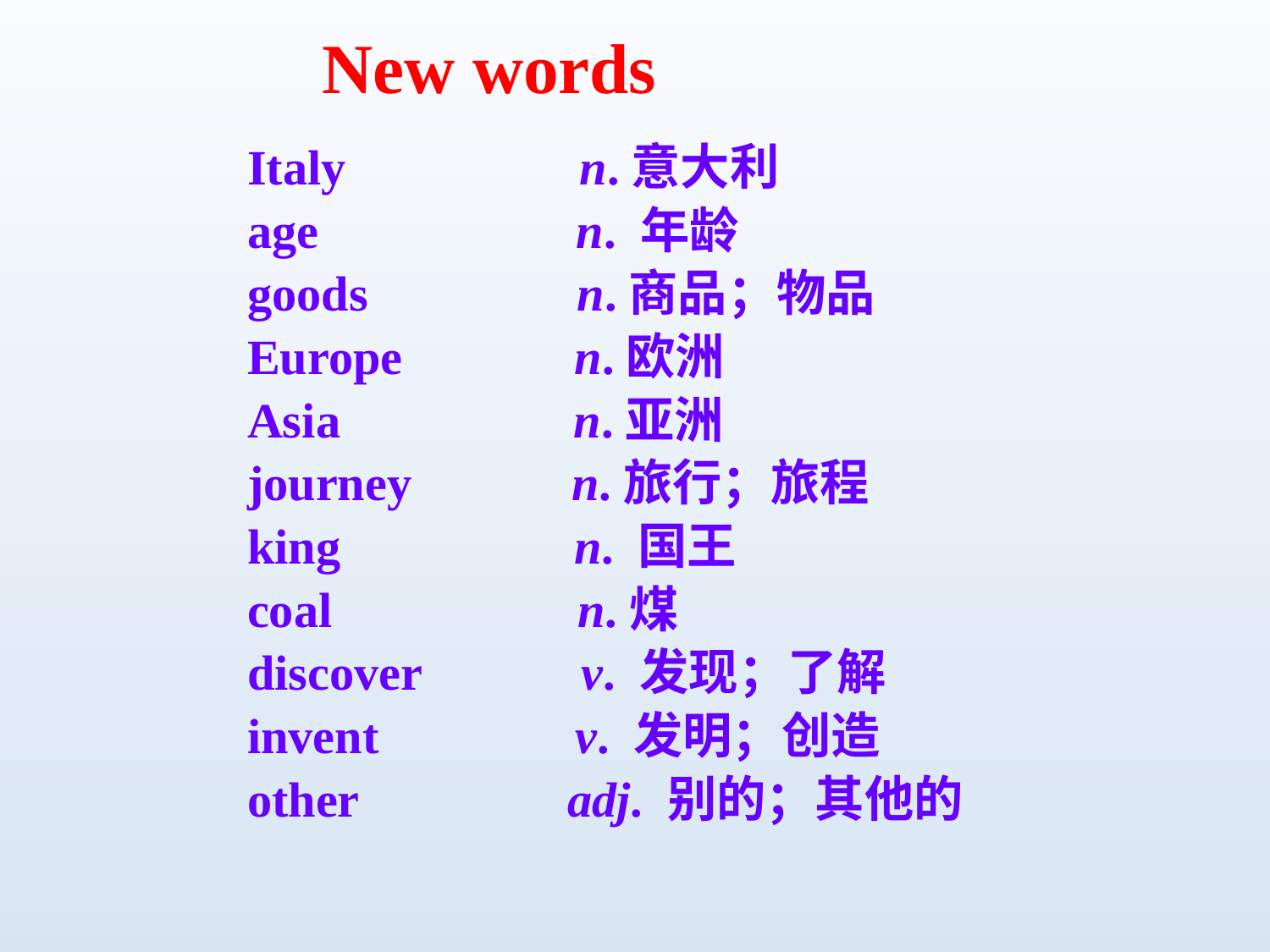

New words
Italy                   n.意大利
age                     n. 年龄
goods                 n.商品；物品
Europe              n.欧洲
Asia                   n.亚洲
journey             n.旅行；旅程
king                   n. 国王
coal                    n.煤
discover             v. 发现；了解
invent                v. 发明；创造
other                 adj. 别的；其他的